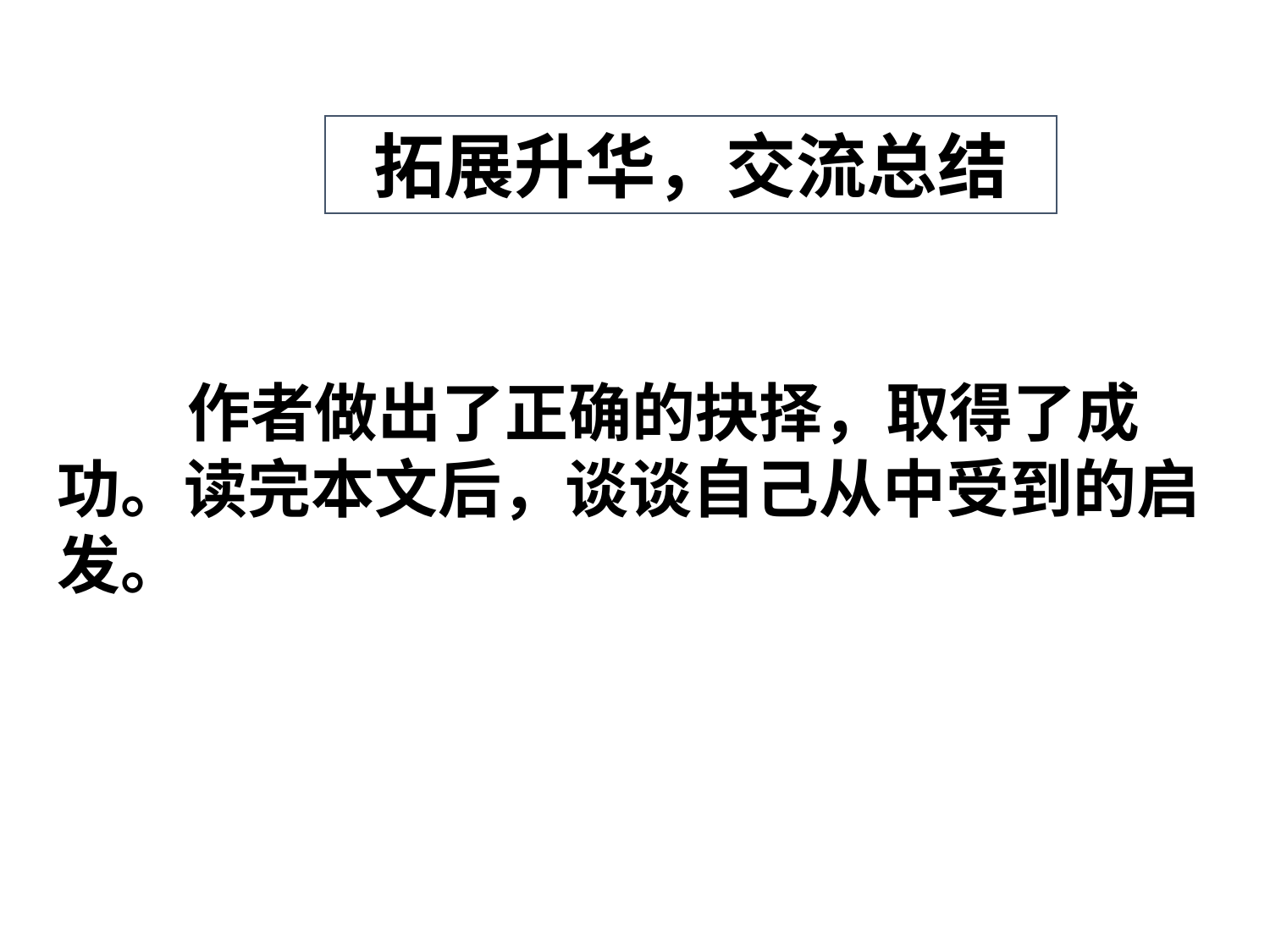

拓展升华，交流总结
        作者做出了正确的抉择，取得了成功。读完本文后，谈谈自己从中受到的启发。